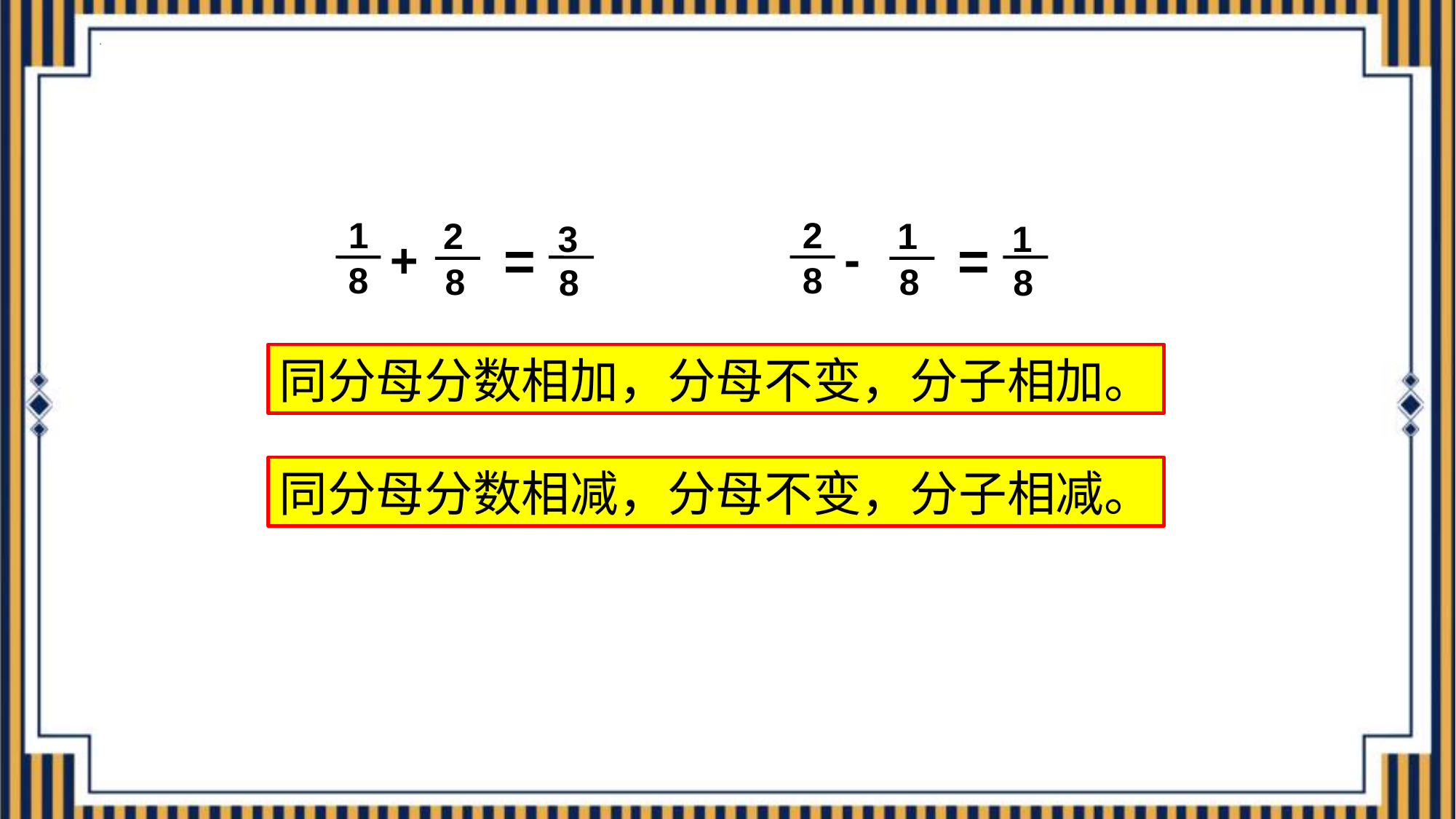

2
8

1
8

-
1
8

=
1
8

2
8

+
3
8

=
同分母分数相加，分母不变，分子相加。
同分母分数相加减，分母不变，分子相加减。
同分母分数相减，分母不变，分子相减。